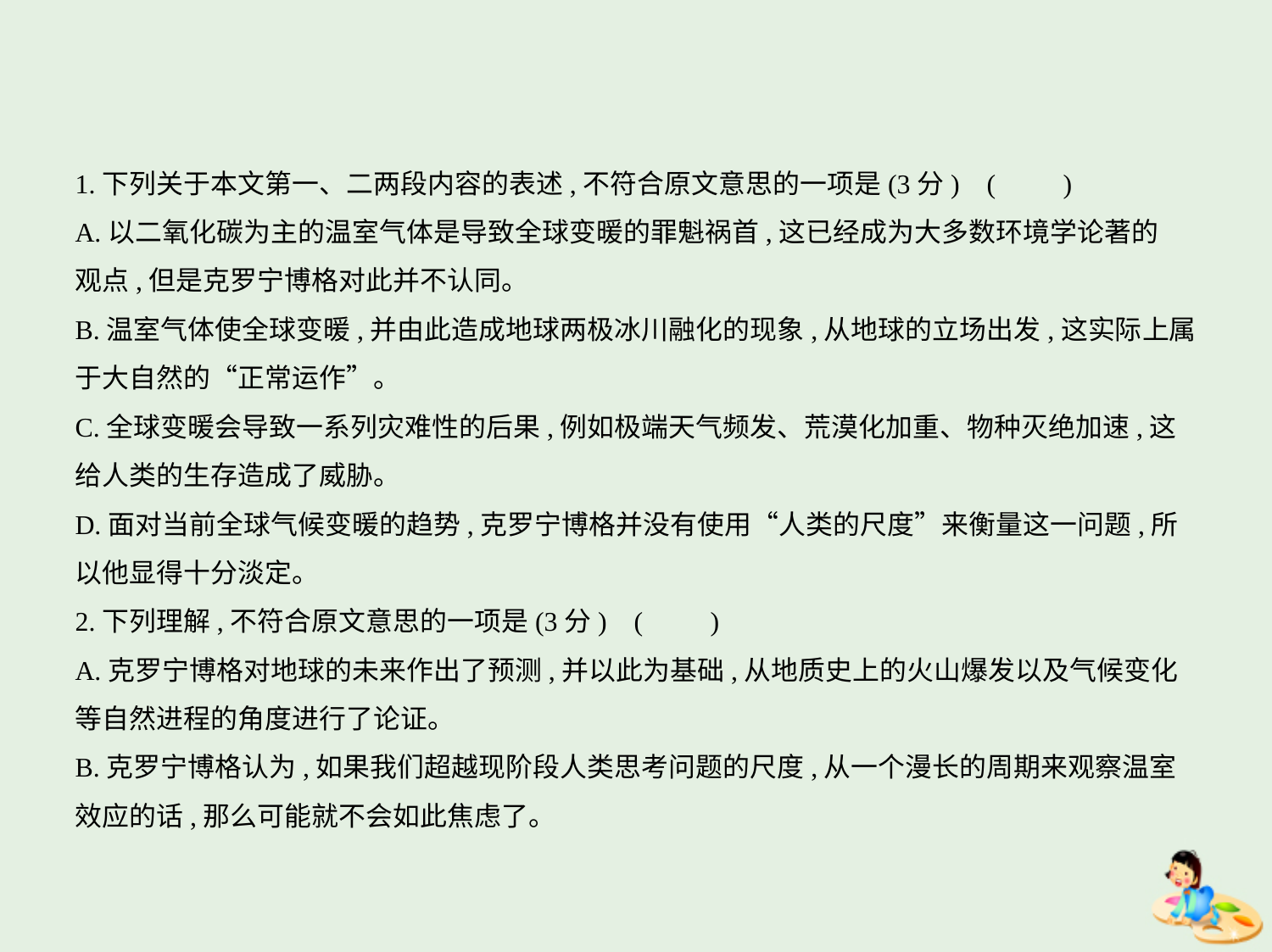

1.下列关于本文第一、二两段内容的表述,不符合原文意思的一项是(3分) (　　)
A.以二氧化碳为主的温室气体是导致全球变暖的罪魁祸首,这已经成为大多数环境学论著的
观点,但是克罗宁博格对此并不认同。
B.温室气体使全球变暖,并由此造成地球两极冰川融化的现象,从地球的立场出发,这实际上属
于大自然的“正常运作”。
C.全球变暖会导致一系列灾难性的后果,例如极端天气频发、荒漠化加重、物种灭绝加速,这
给人类的生存造成了威胁。
D.面对当前全球气候变暖的趋势,克罗宁博格并没有使用“人类的尺度”来衡量这一问题,所
以他显得十分淡定。
2.下列理解,不符合原文意思的一项是(3分) (　　)
A.克罗宁博格对地球的未来作出了预测,并以此为基础,从地质史上的火山爆发以及气候变化
等自然进程的角度进行了论证。
B.克罗宁博格认为,如果我们超越现阶段人类思考问题的尺度,从一个漫长的周期来观察温室
效应的话,那么可能就不会如此焦虑了。